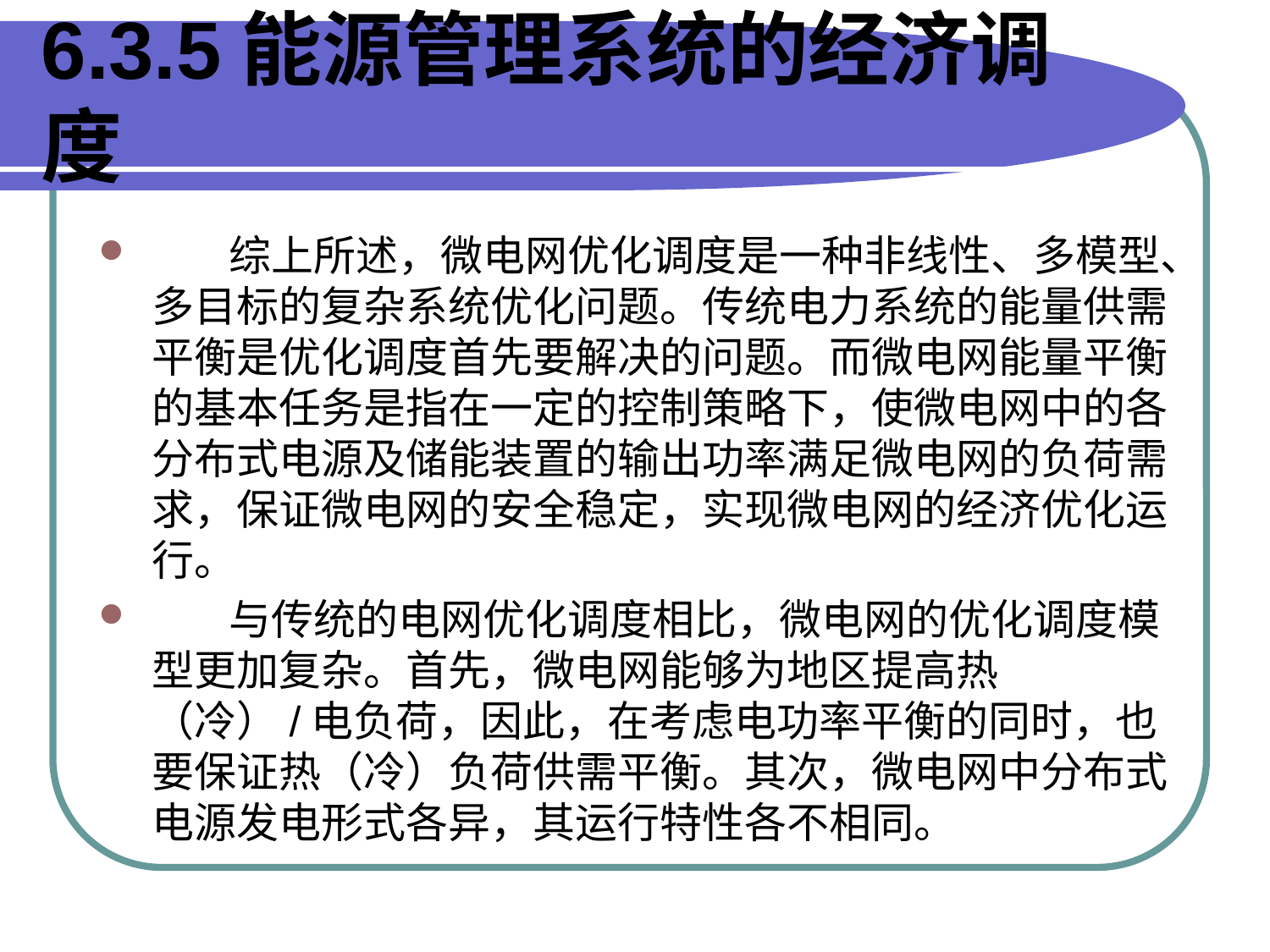

# 6.3.5能源管理系统的经济调度
       综上所述，微电网优化调度是一种非线性、多模型、多目标的复杂系统优化问题。传统电力系统的能量供需平衡是优化调度首先要解决的问题。而微电网能量平衡的基本任务是指在一定的控制策略下，使微电网中的各分布式电源及储能装置的输出功率满足微电网的负荷需求，保证微电网的安全稳定，实现微电网的经济优化运行。
       与传统的电网优化调度相比，微电网的优化调度模型更加复杂。首先，微电网能够为地区提高热（冷）/电负荷，因此，在考虑电功率平衡的同时，也要保证热（冷）负荷供需平衡。其次，微电网中分布式电源发电形式各异，其运行特性各不相同。
137